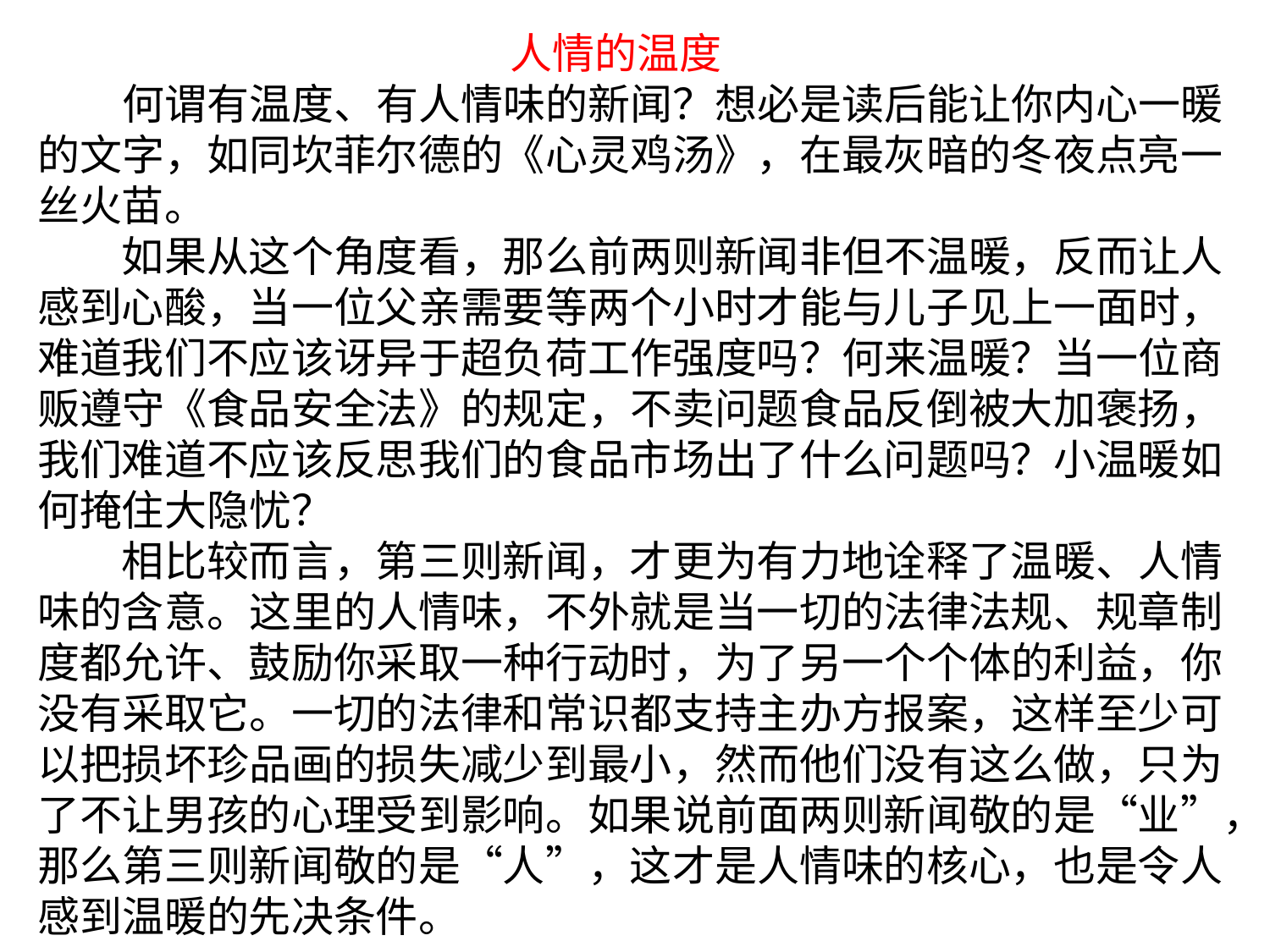

人情的温度
　　何谓有温度、有人情味的新闻？想必是读后能让你内心一暖的文字，如同坎菲尔德的《心灵鸡汤》，在最灰暗的冬夜点亮一丝火苗。
　　如果从这个角度看，那么前两则新闻非但不温暖，反而让人感到心酸，当一位父亲需要等两个小时才能与儿子见上一面时，难道我们不应该讶异于超负荷工作强度吗？何来温暖？当一位商贩遵守《食品安全法》的规定，不卖问题食品反倒被大加褒扬，我们难道不应该反思我们的食品市场出了什么问题吗？小温暖如何掩住大隐忧？
　　相比较而言，第三则新闻，才更为有力地诠释了温暖、人情味的含意。这里的人情味，不外就是当一切的法律法规、规章制度都允许、鼓励你采取一种行动时，为了另一个个体的利益，你没有采取它。一切的法律和常识都支持主办方报案，这样至少可以把损坏珍品画的损失减少到最小，然而他们没有这么做，只为了不让男孩的心理受到影响。如果说前面两则新闻敬的是“业”，那么第三则新闻敬的是“人”，这才是人情味的核心，也是令人感到温暖的先决条件。